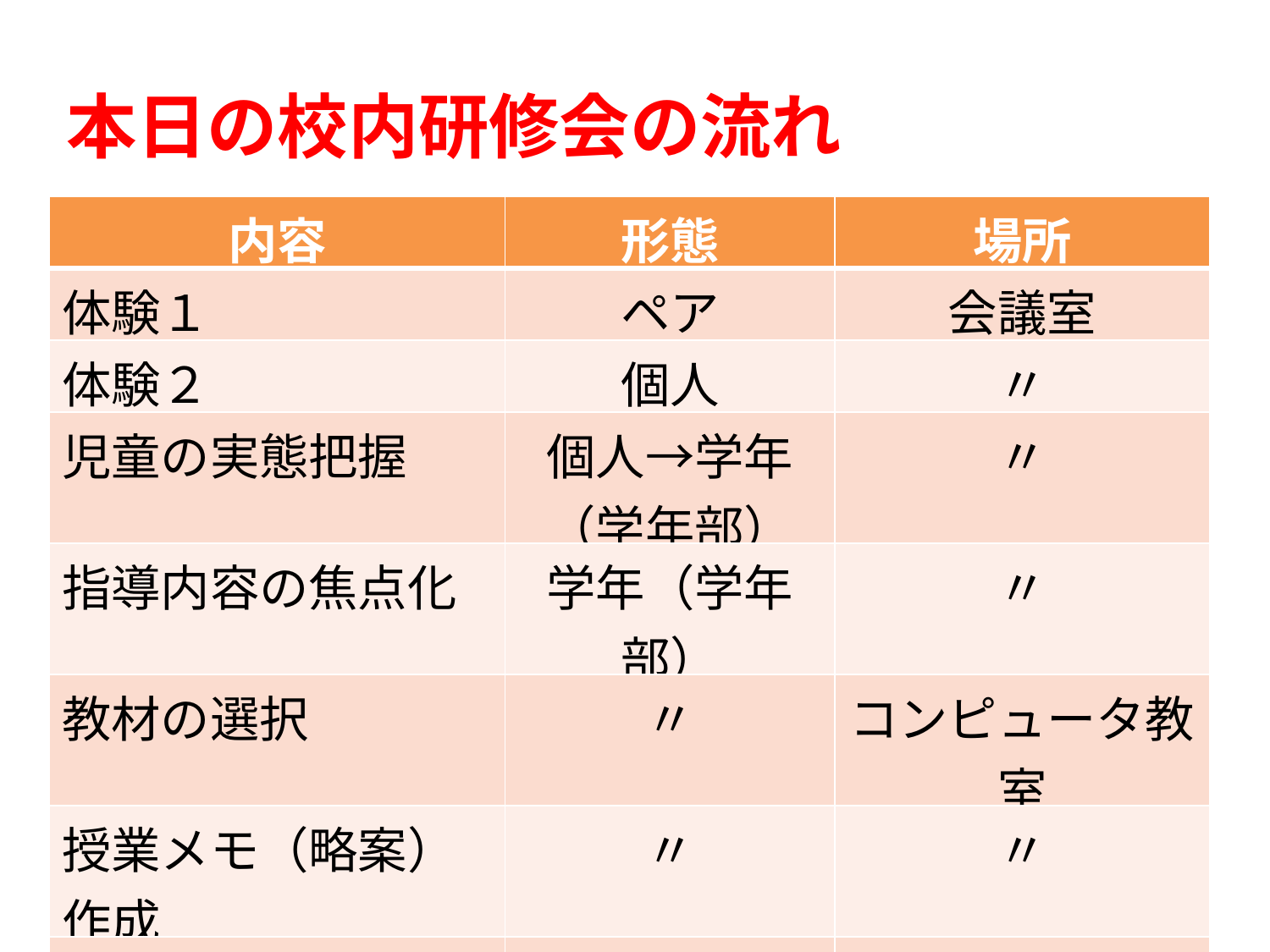

本日の校内研修会の流れ
| 内容 | 形態 | 場所 |
| --- | --- | --- |
| 体験１ | ペア | 会議室 |
| 体験２ | 個人 | 〃 |
| 児童の実態把握 | 個人→学年（学年部） | 〃 |
| 指導内容の焦点化 | 学年（学年部） | 〃 |
| 教材の選択 | 〃 | コンピュータ教室 |
| 授業メモ（略案）作成 | 〃 | 〃 |
| 指導内容の発表 | 全体交流 | 〃 |